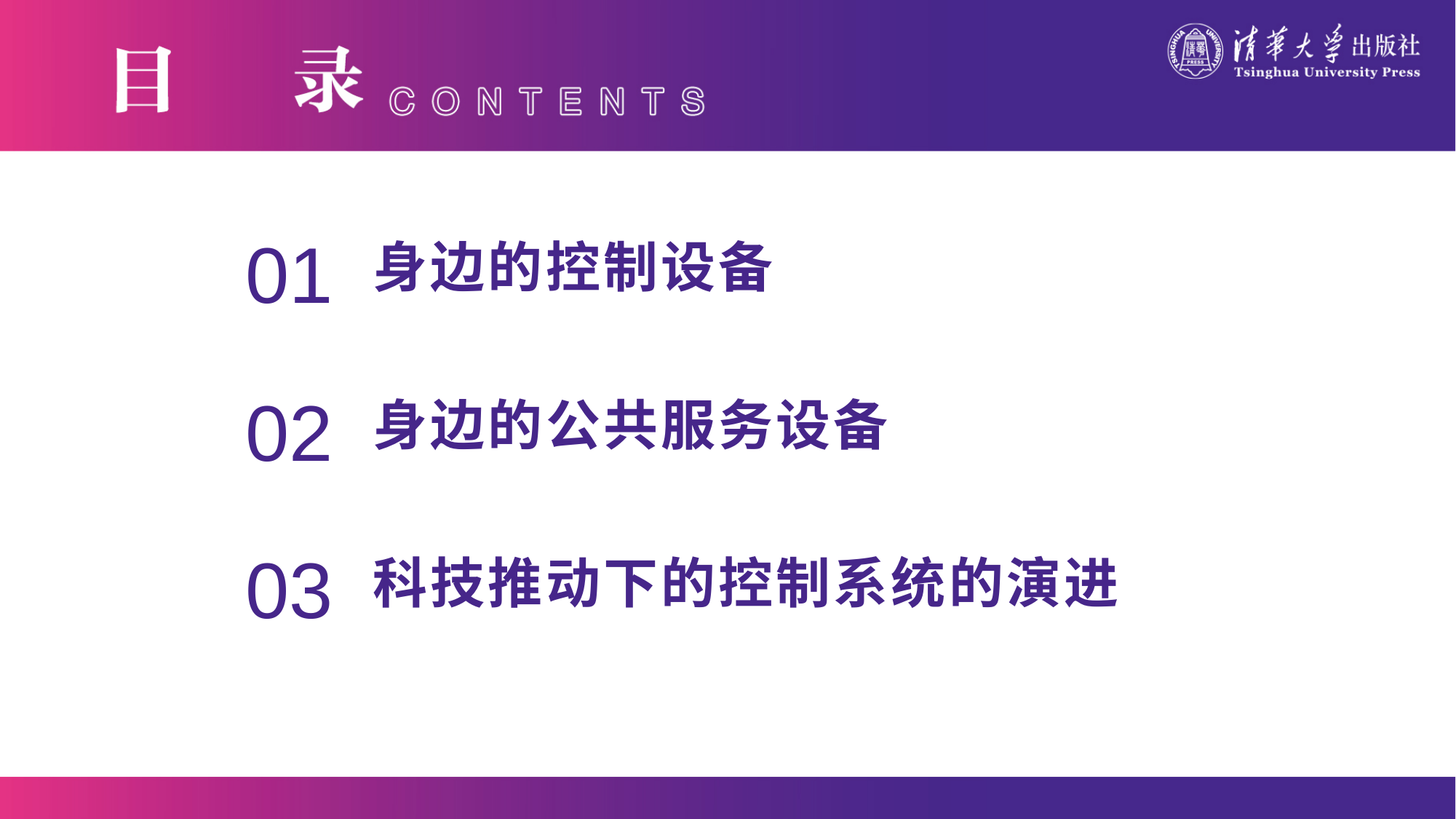

01
01
身边的控制设备
02
身边的公共服务设备
03
科技推动下的控制系统的演进